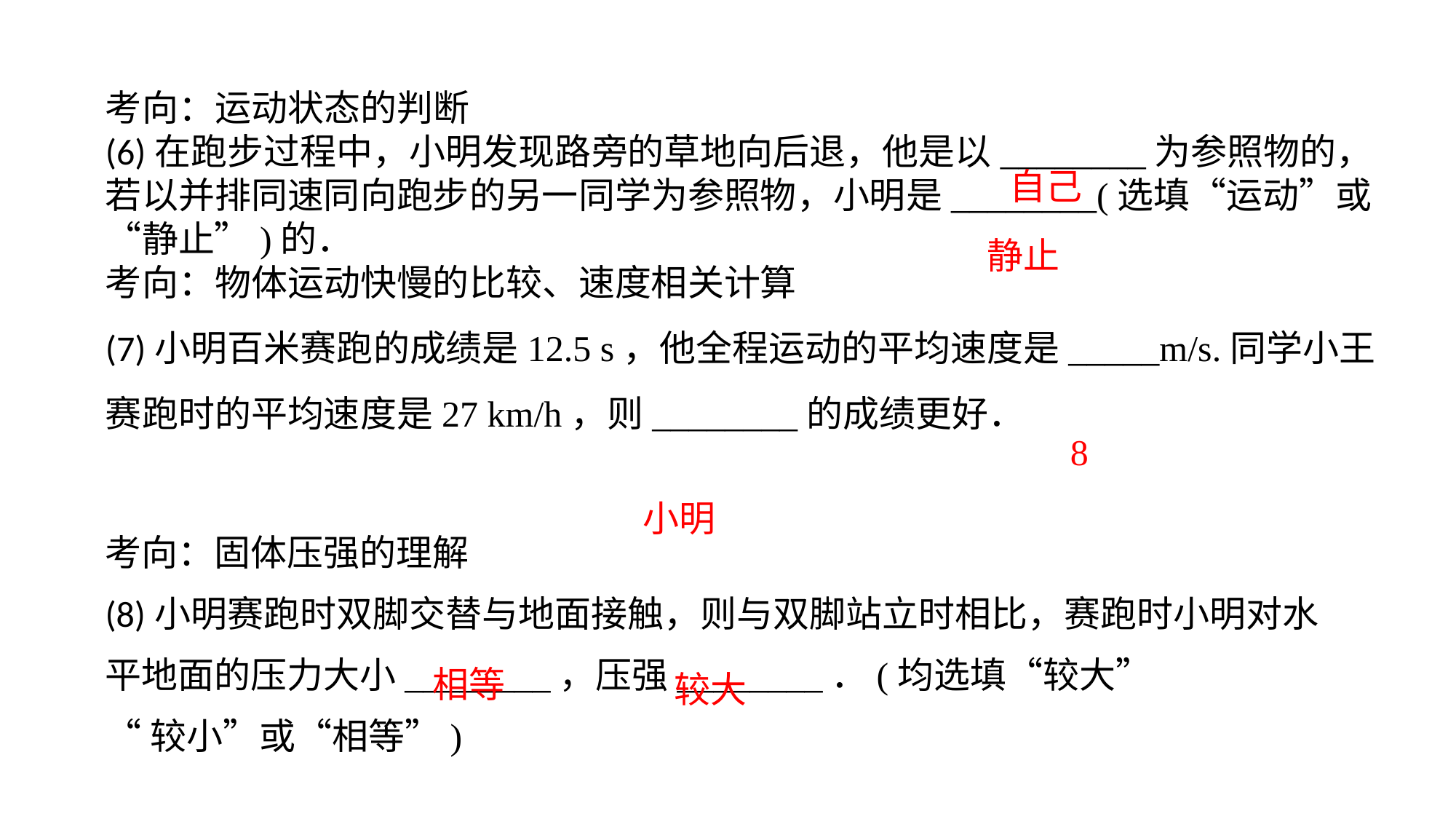

考向：运动状态的判断(6)在跑步过程中，小明发现路旁的草地向后退，他是以________为参照物的，若以并排同速同向跑步的另一同学为参照物，小明是________(选填“运动”或“静止”)的．考向：物体运动快慢的比较、速度相关计算(7)小明百米赛跑的成绩是12.5 s，他全程运动的平均速度是_____m/s.同学小王赛跑时的平均速度是27 km/h，则________的成绩更好．
自己
静止
8
小明
考向：固体压强的理解(8)小明赛跑时双脚交替与地面接触，则与双脚站立时相比，赛跑时小明对水平地面的压力大小________，压强________．(均选填“较大”
“较小”或“相等”)
相等
较大